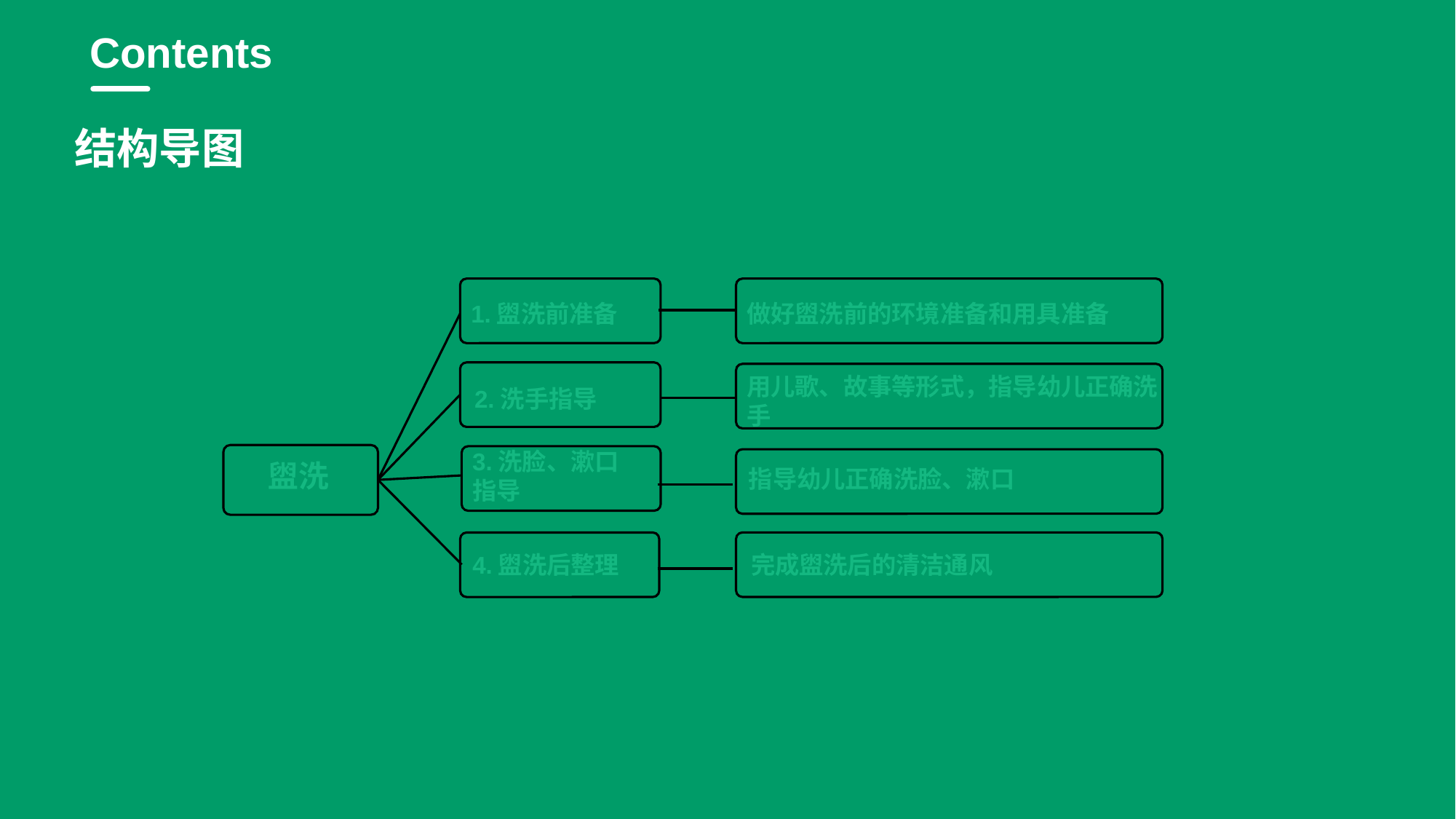

行业PPT模板http://www.1ppt.com/hangye/

Contents

结构导图

做好盥洗前的环境准备和用具准备
1.盥洗前准备

用儿歌、故事等形式，指导幼儿正确洗手
2.洗手指导
3.洗脸、漱口指导

盥洗

指导幼儿正确洗脸、漱口

完成盥洗后的清洁通风
4.盥洗后整理